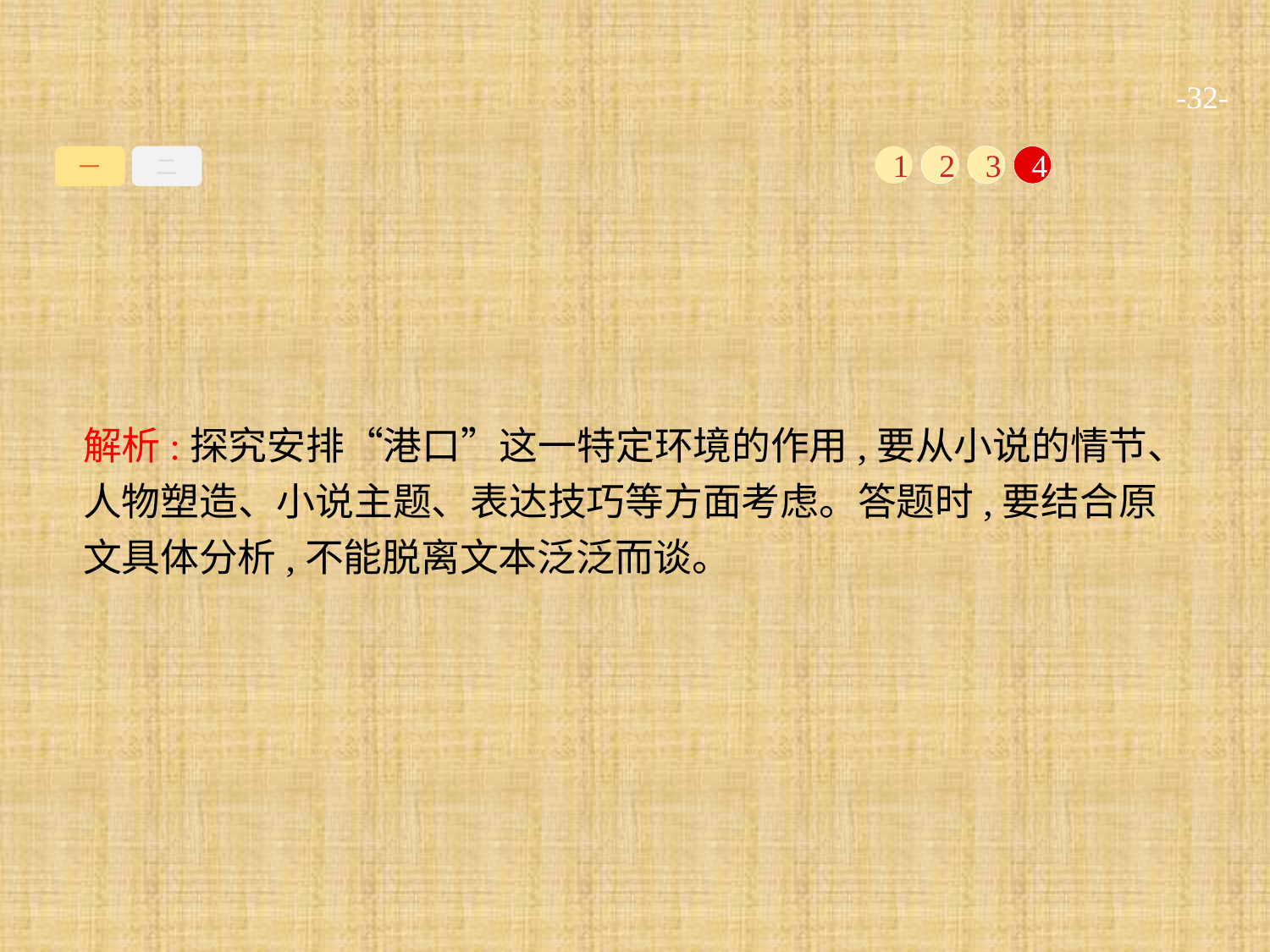

-32-
一
二
1
2
3
4
解析:探究安排“港口”这一特定环境的作用,要从小说的情节、人物塑造、小说主题、表达技巧等方面考虑。答题时,要结合原文具体分析,不能脱离文本泛泛而谈。